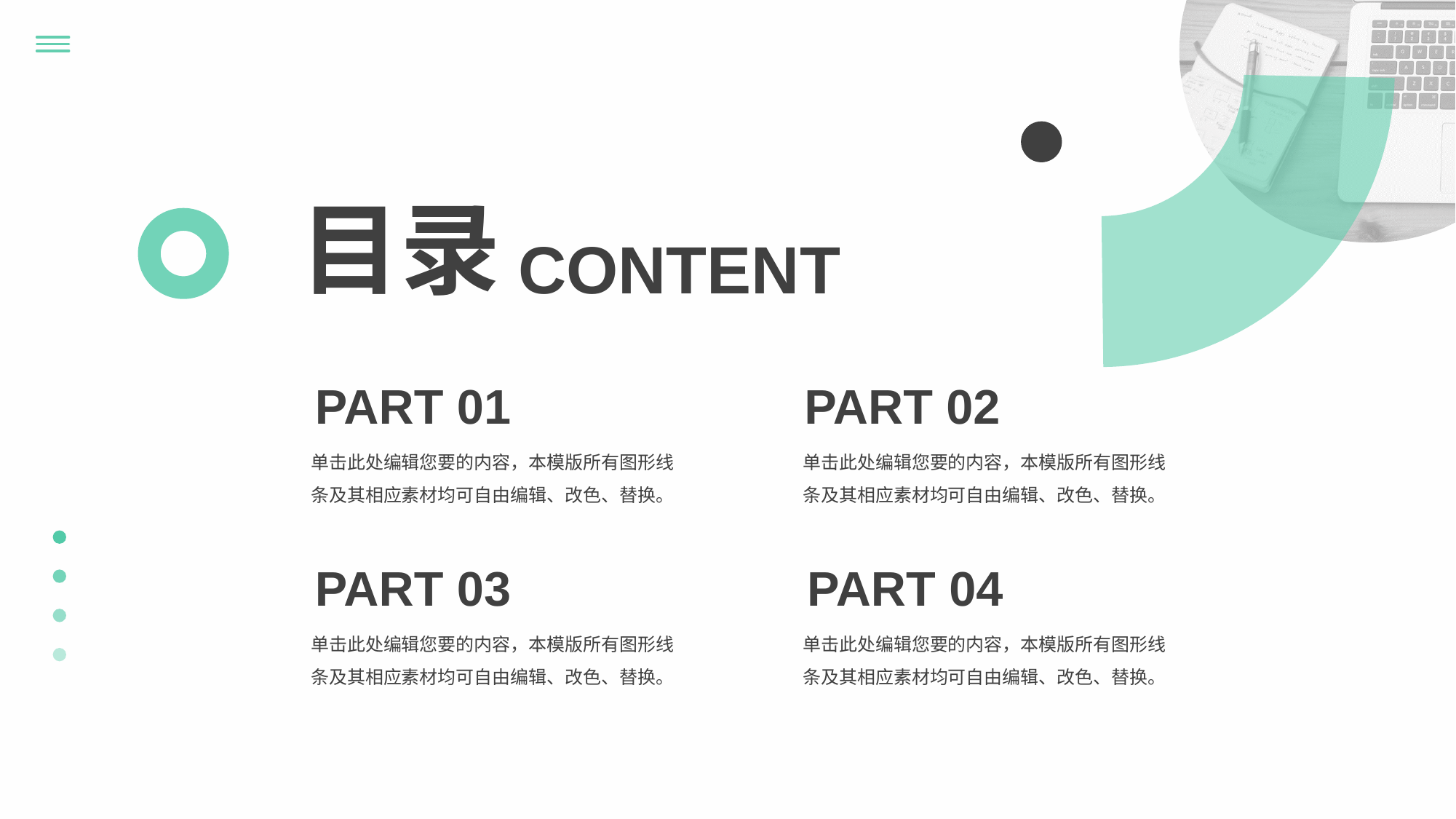

目录

CONTENT
PART 01
PART 02
单击此处编辑您要的内容，本模版所有图形线条及其相应素材均可自由编辑、改色、替换。
单击此处编辑您要的内容，本模版所有图形线条及其相应素材均可自由编辑、改色、替换。

PART 03
PART 04
单击此处编辑您要的内容，本模版所有图形线条及其相应素材均可自由编辑、改色、替换。
单击此处编辑您要的内容，本模版所有图形线条及其相应素材均可自由编辑、改色、替换。